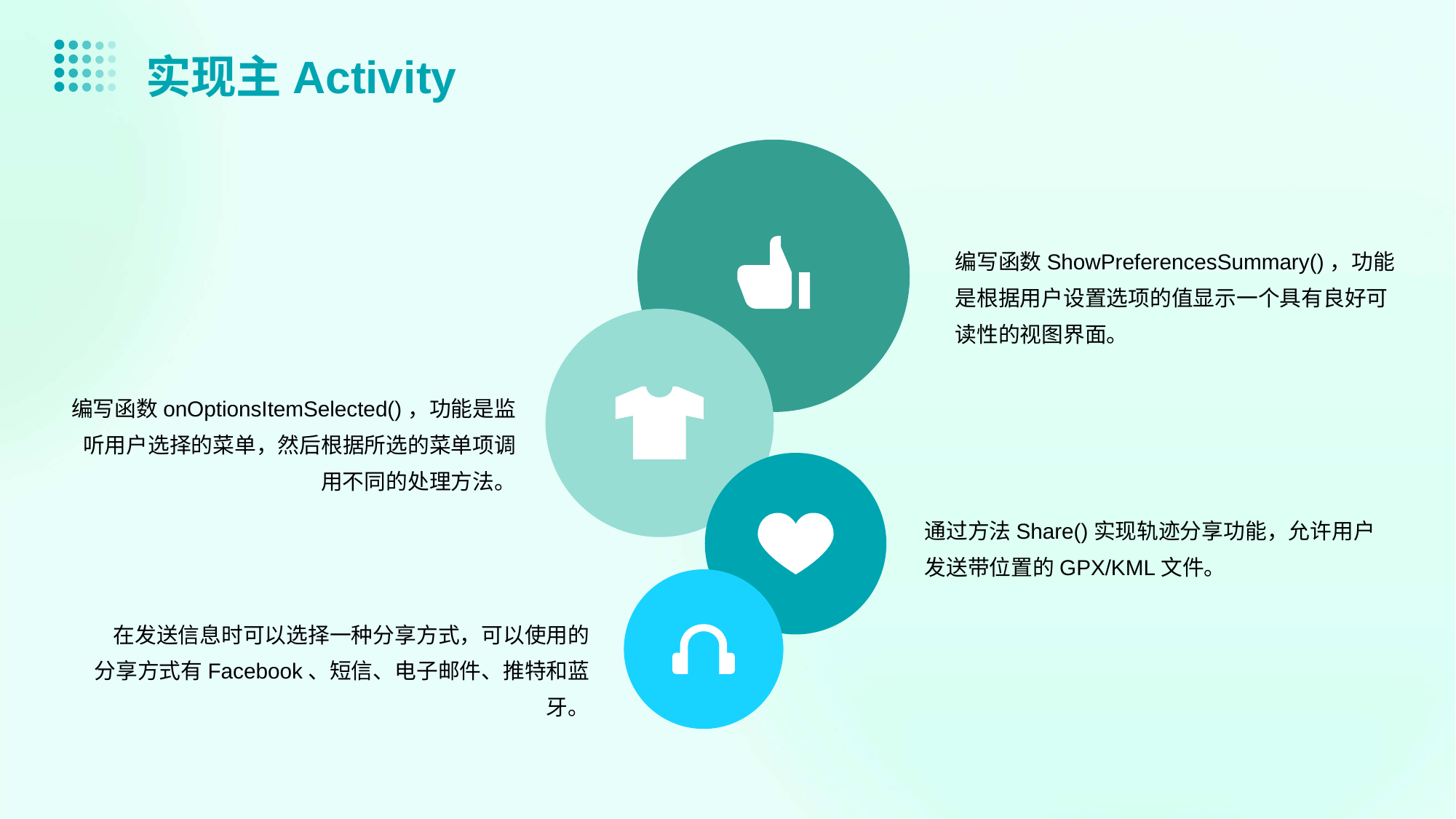

实现主Activity

编写函数ShowPreferencesSummary()，功能是根据用户设置选项的值显示一个具有良好可读性的视图界面。

编写函数onOptionsItemSelected()，功能是监听用户选择的菜单，然后根据所选的菜单项调用不同的处理方法。

通过方法Share()实现轨迹分享功能，允许用户发送带位置的GPX/KML文件。

在发送信息时可以选择一种分享方式，可以使用的分享方式有Facebook、短信、电子邮件、推特和蓝牙。